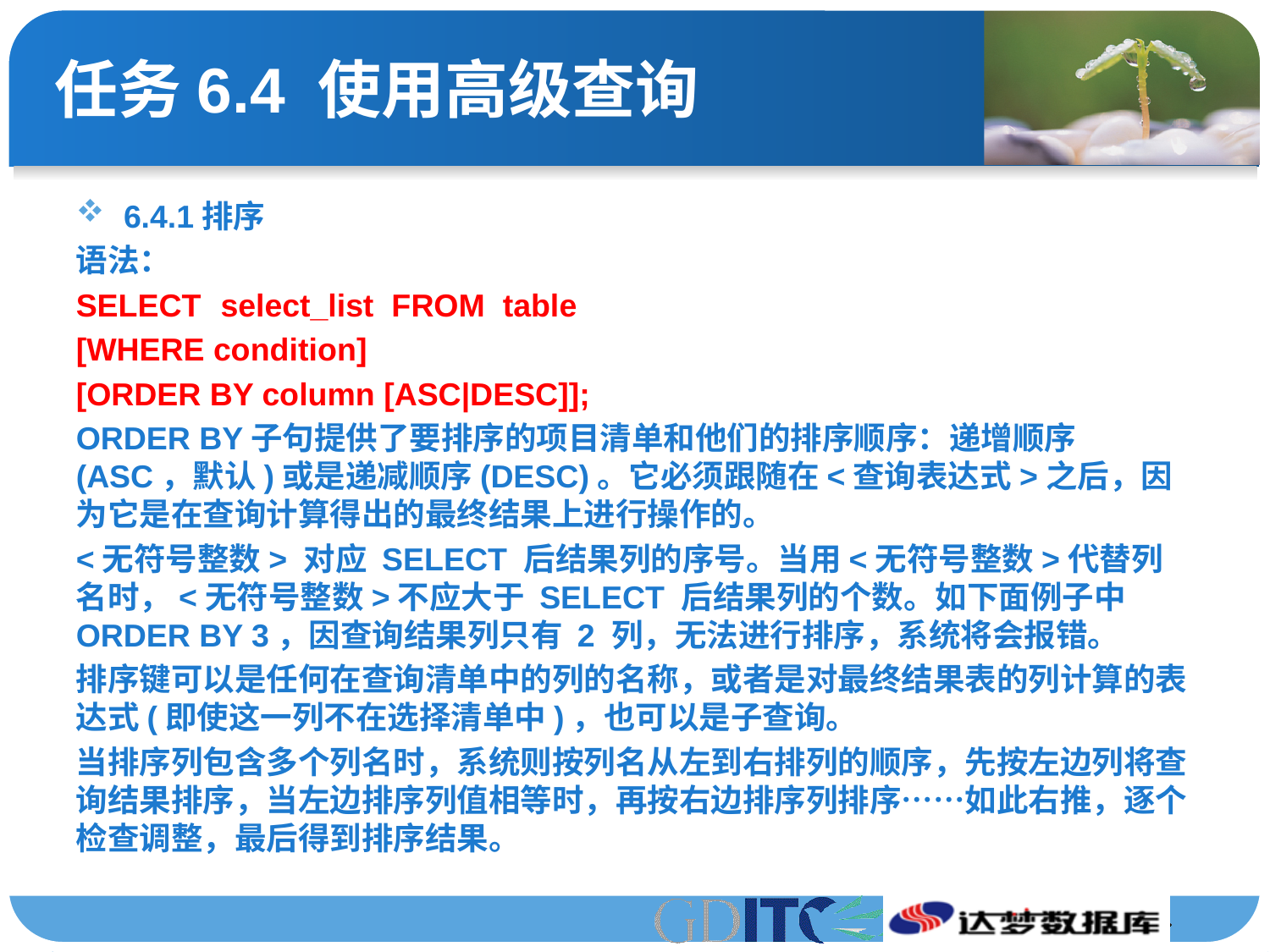

# 任务6.4 使用高级查询
6.4.1排序
语法：
SELECT	  select_list  FROM  table
[WHERE condition]
[ORDER BY column [ASC|DESC]];
ORDER BY子句提供了要排序的项目清单和他们的排序顺序：递增顺序(ASC，默认)或是递减顺序(DESC)。它必须跟随在<查询表达式>之后，因为它是在查询计算得出的最终结果上进行操作的。
<无符号整数> 对应 SELECT 后结果列的序号。当用<无符号整数>代替列名时，<无符号整数>不应大于 SELECT 后结果列的个数。如下面例子中 ORDER BY 3，因查询结果列只有 2 列，无法进行排序，系统将会报错。
排序键可以是任何在查询清单中的列的名称，或者是对最终结果表的列计算的表达式(即使这一列不在选择清单中)，也可以是子查询。
当排序列包含多个列名时，系统则按列名从左到右排列的顺序，先按左边列将查询结果排序，当左边排序列值相等时，再按右边排序列排序……如此右推，逐个检查调整，最后得到排序结果。